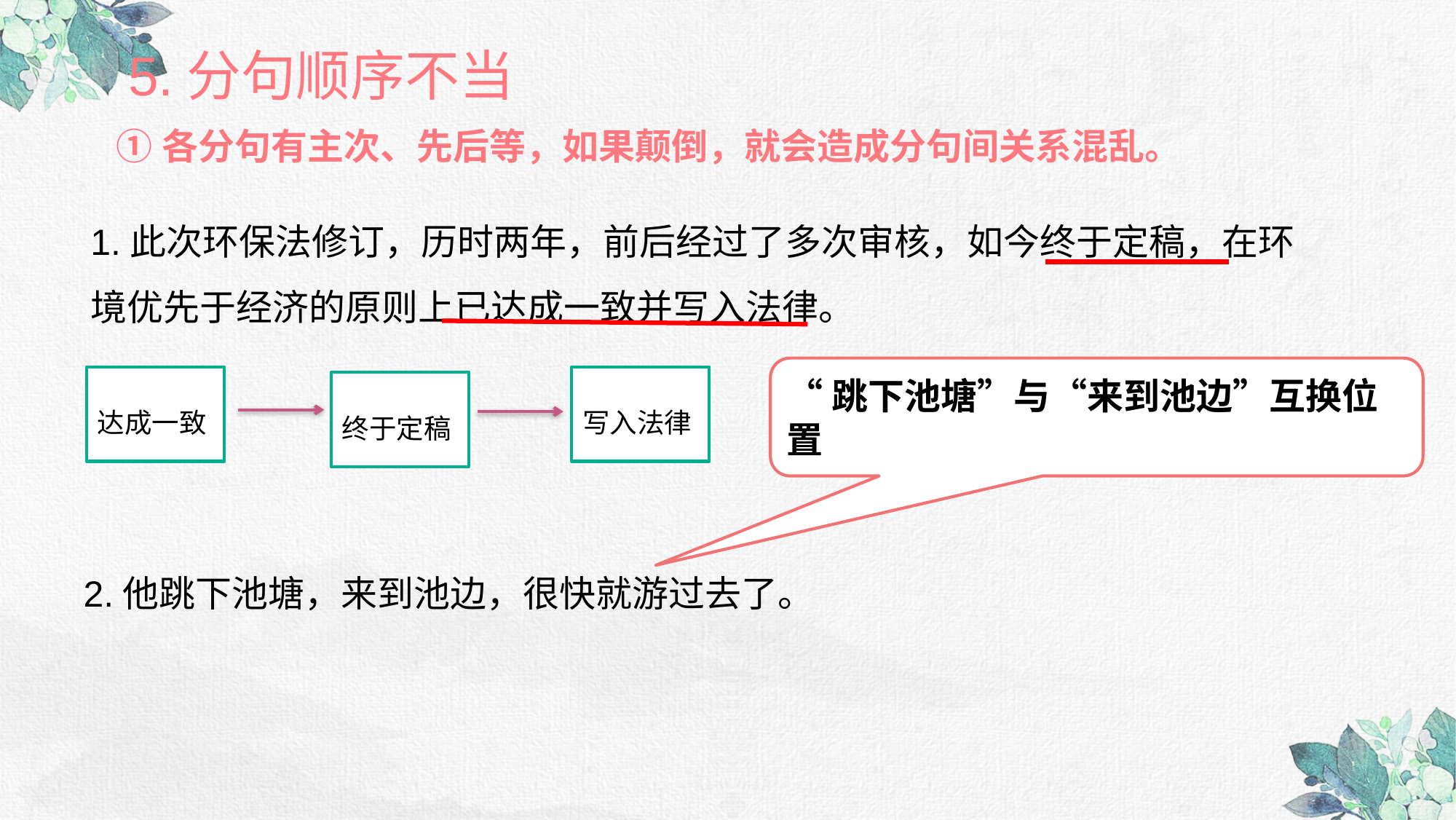

5.分句顺序不当
①各分句有主次、先后等，如果颠倒，就会造成分句间关系混乱。
1.此次环保法修订，历时两年，前后经过了多次审核，如今终于定稿，在环境优先于经济的原则上已达成一致并写入法律。

“跳下池塘”与“来到池边”互换位置
写入法律
达成一致
终于定稿
2.他跳下池塘，来到池边，很快就游过去了。